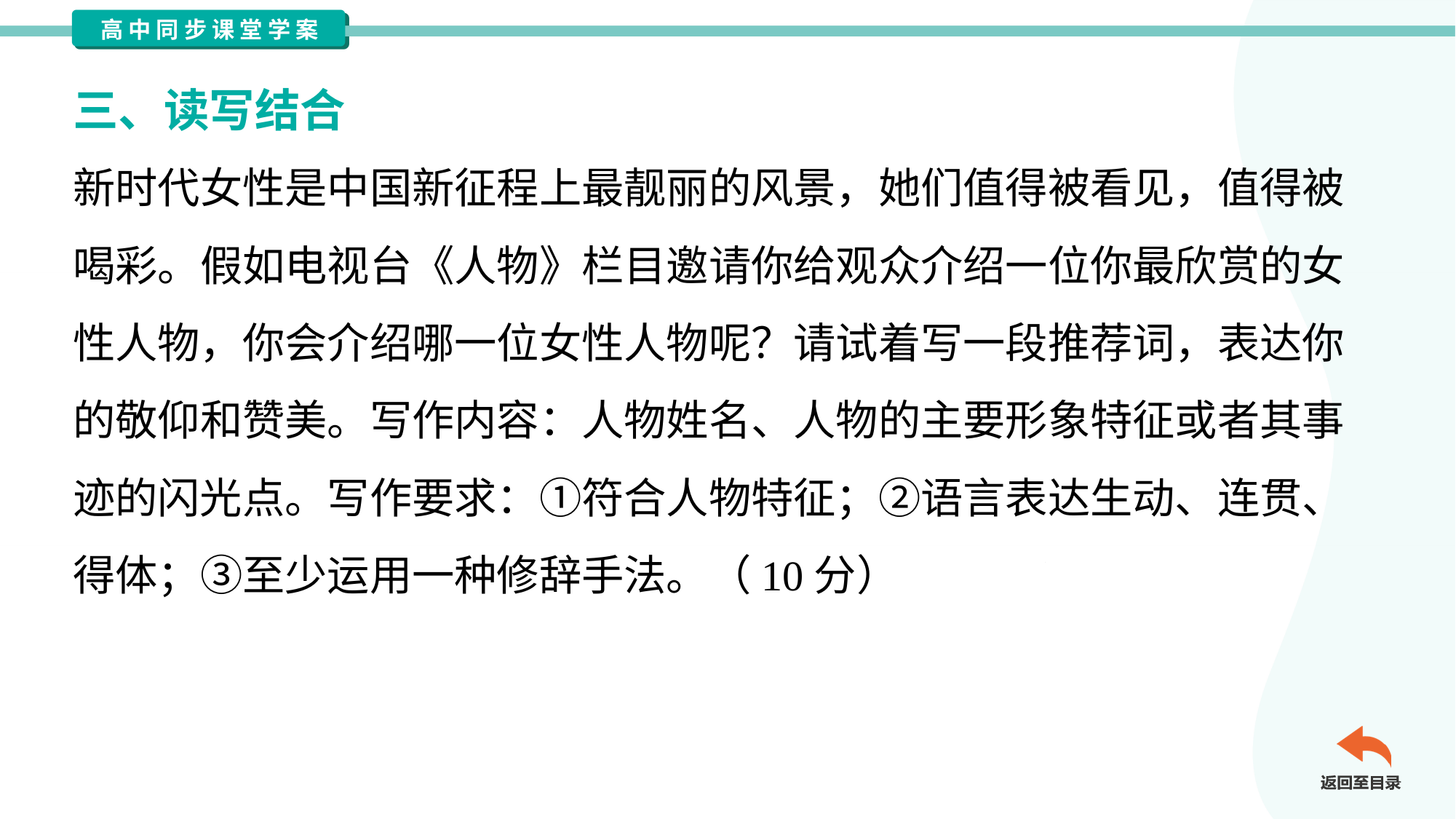

三、读写结合
新时代女性是中国新征程上最靓丽的风景，她们值得被看见，值得被
喝彩。假如电视台《人物》栏目邀请你给观众介绍一位你最欣赏的女
性人物，你会介绍哪一位女性人物呢？请试着写一段推荐词，表达你
的敬仰和赞美。写作内容：人物姓名、人物的主要形象特征或者其事
迹的闪光点。写作要求：①符合人物特征；②语言表达生动、连贯、
得体；③至少运用一种修辞手法。（10分）